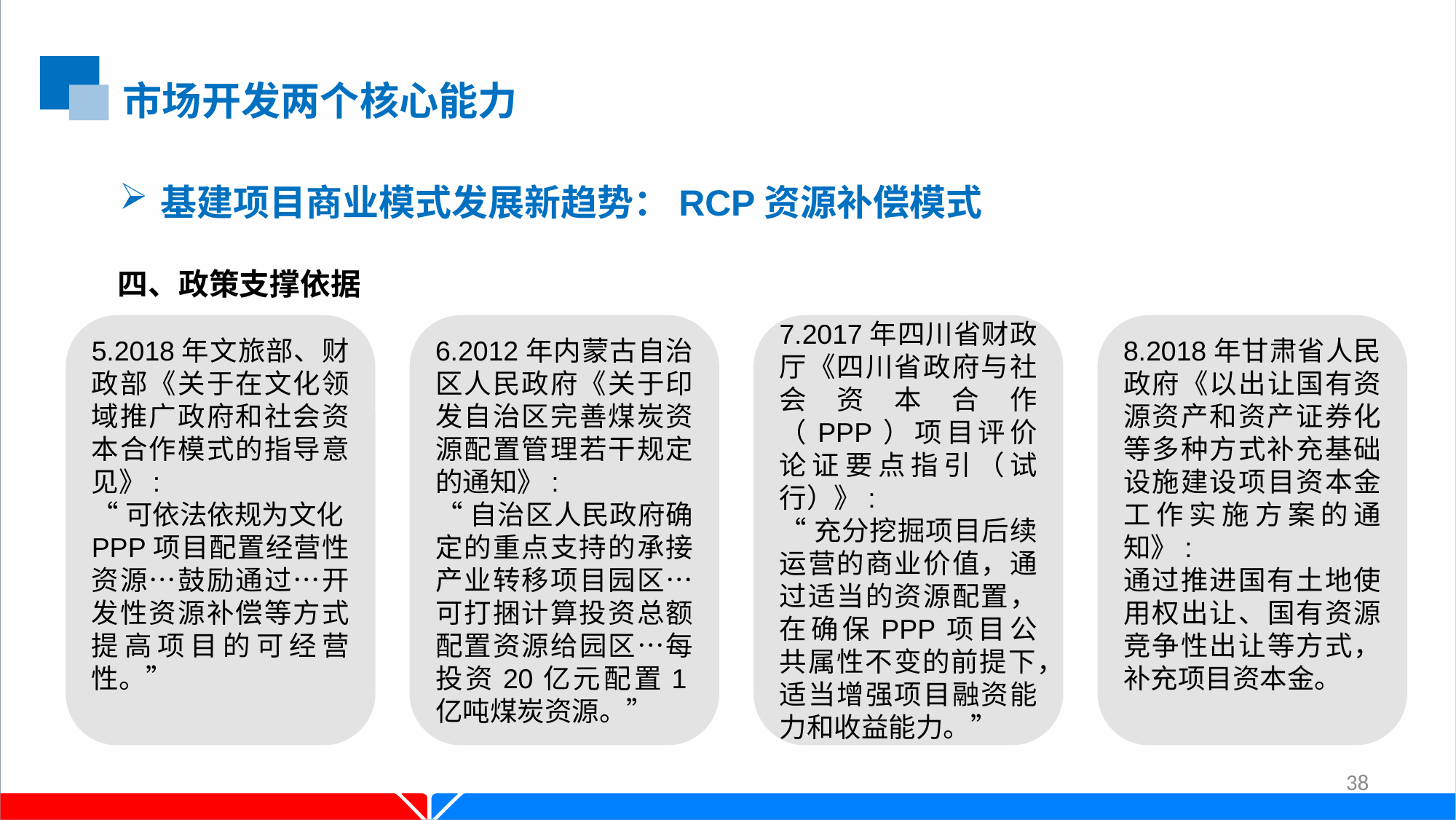

市场开发两个核心能力

基建项目商业模式发展新趋势：RCP资源补偿模式
四、政策支撑依据

5.2018年文旅部、财政部《关于在文化领域推广政府和社会资本合作模式的指导意见》:
“可依法依规为文化PPP项目配置经营性资源…鼓励通过…开发性资源补偿等方式提高项目的可经营性。”

6.2012年内蒙古自治区人民政府《关于印发自治区完善煤炭资源配置管理若干规定的通知》:
“自治区人民政府确定的重点支持的承接产业转移项目园区…可打捆计算投资总额配置资源给园区…每投资20亿元配置1亿吨煤炭资源。”
7.2017年四川省财政厅《四川省政府与社会资本合作（PPP）项目评价论证要点指引（试行）》:
“充分挖掘项目后续运营的商业价值，通过适当的资源配置，在确保PPP项目公共属性不变的前提下，适当增强项目融资能力和收益能力。”
8.2018年甘肃省人民政府《以出让国有资源资产和资产证券化等多种方式补充基础设施建设项目资本金工作实施方案的通知》:
通过推进国有土地使用权出让、国有资源竞争性出让等方式，补充项目资本金。

38